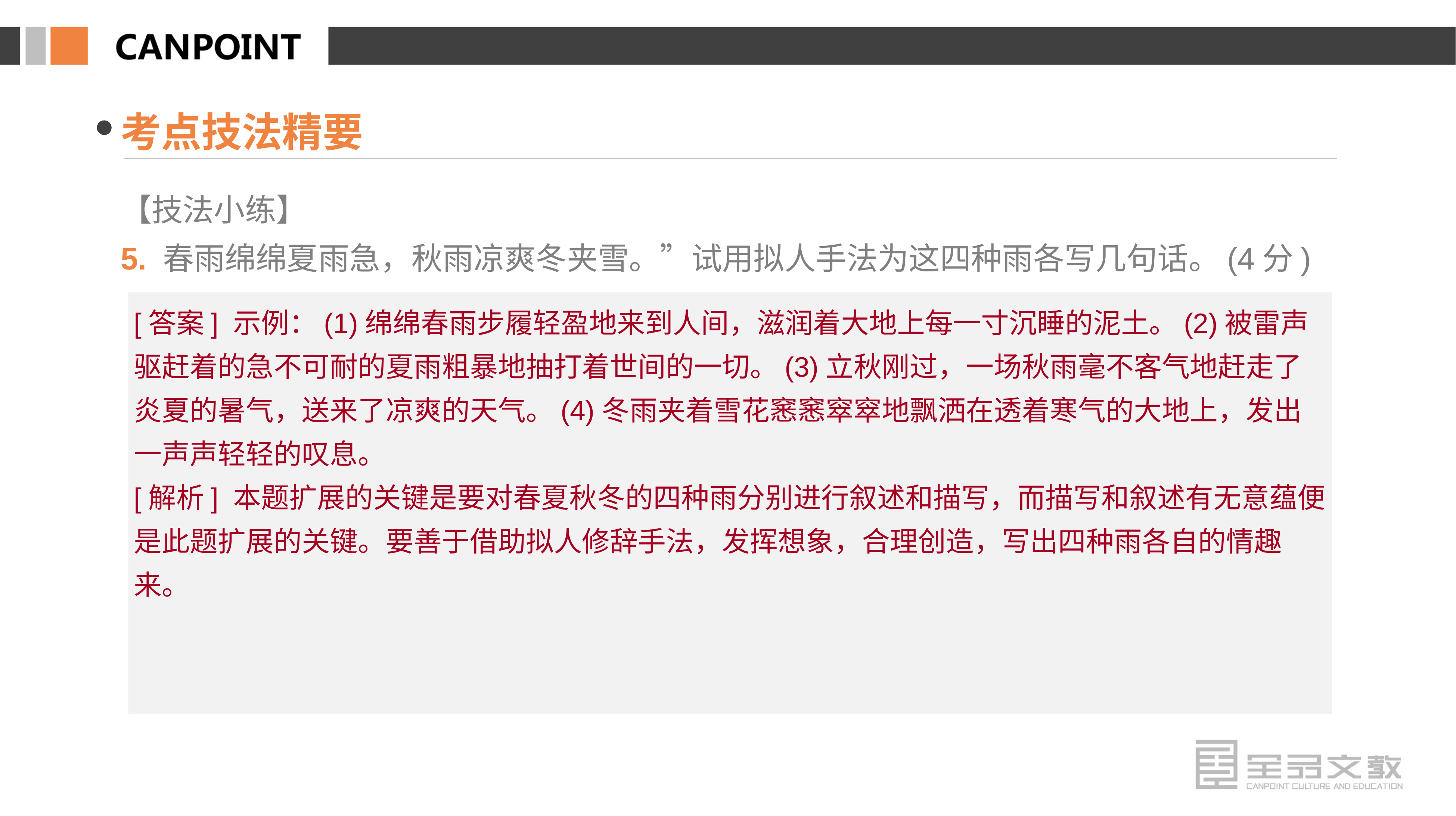

考点技法精要

【技法小练】
5. 春雨绵绵夏雨急，秋雨凉爽冬夹雪。”试用拟人手法为这四种雨各写几句话。(4分)

[答案] 示例：(1)绵绵春雨步履轻盈地来到人间，滋润着大地上每一寸沉睡的泥土。(2)被雷声驱赶着的急不可耐的夏雨粗暴地抽打着世间的一切。(3)立秋刚过，一场秋雨毫不客气地赶走了炎夏的暑气，送来了凉爽的天气。(4)冬雨夹着雪花窸窸窣窣地飘洒在透着寒气的大地上，发出一声声轻轻的叹息。
[解析] 本题扩展的关键是要对春夏秋冬的四种雨分别进行叙述和描写，而描写和叙述有无意蕴便是此题扩展的关键。要善于借助拟人修辞手法，发挥想象，合理创造，写出四种雨各自的情趣来。